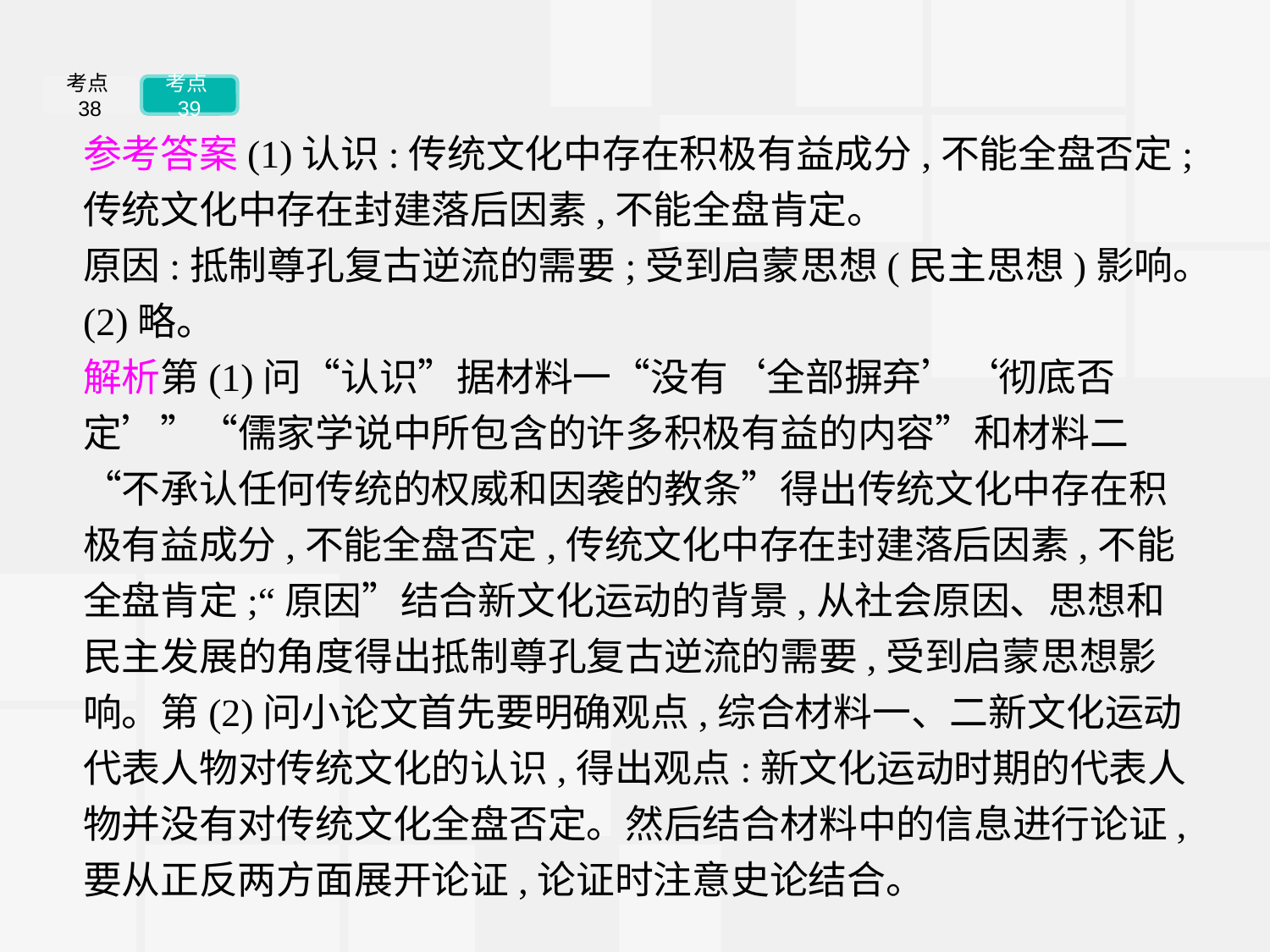

考点38
考点39
参考答案(1)认识:传统文化中存在积极有益成分,不能全盘否定;传统文化中存在封建落后因素,不能全盘肯定。
原因:抵制尊孔复古逆流的需要;受到启蒙思想(民主思想)影响。
(2)略。
解析第(1)问“认识”据材料一“没有‘全部摒弃’‘彻底否定’”“儒家学说中所包含的许多积极有益的内容”和材料二“不承认任何传统的权威和因袭的教条”得出传统文化中存在积极有益成分,不能全盘否定,传统文化中存在封建落后因素,不能全盘肯定;“原因”结合新文化运动的背景,从社会原因、思想和民主发展的角度得出抵制尊孔复古逆流的需要,受到启蒙思想影响。第(2)问小论文首先要明确观点,综合材料一、二新文化运动代表人物对传统文化的认识,得出观点:新文化运动时期的代表人物并没有对传统文化全盘否定。然后结合材料中的信息进行论证,要从正反两方面展开论证,论证时注意史论结合。